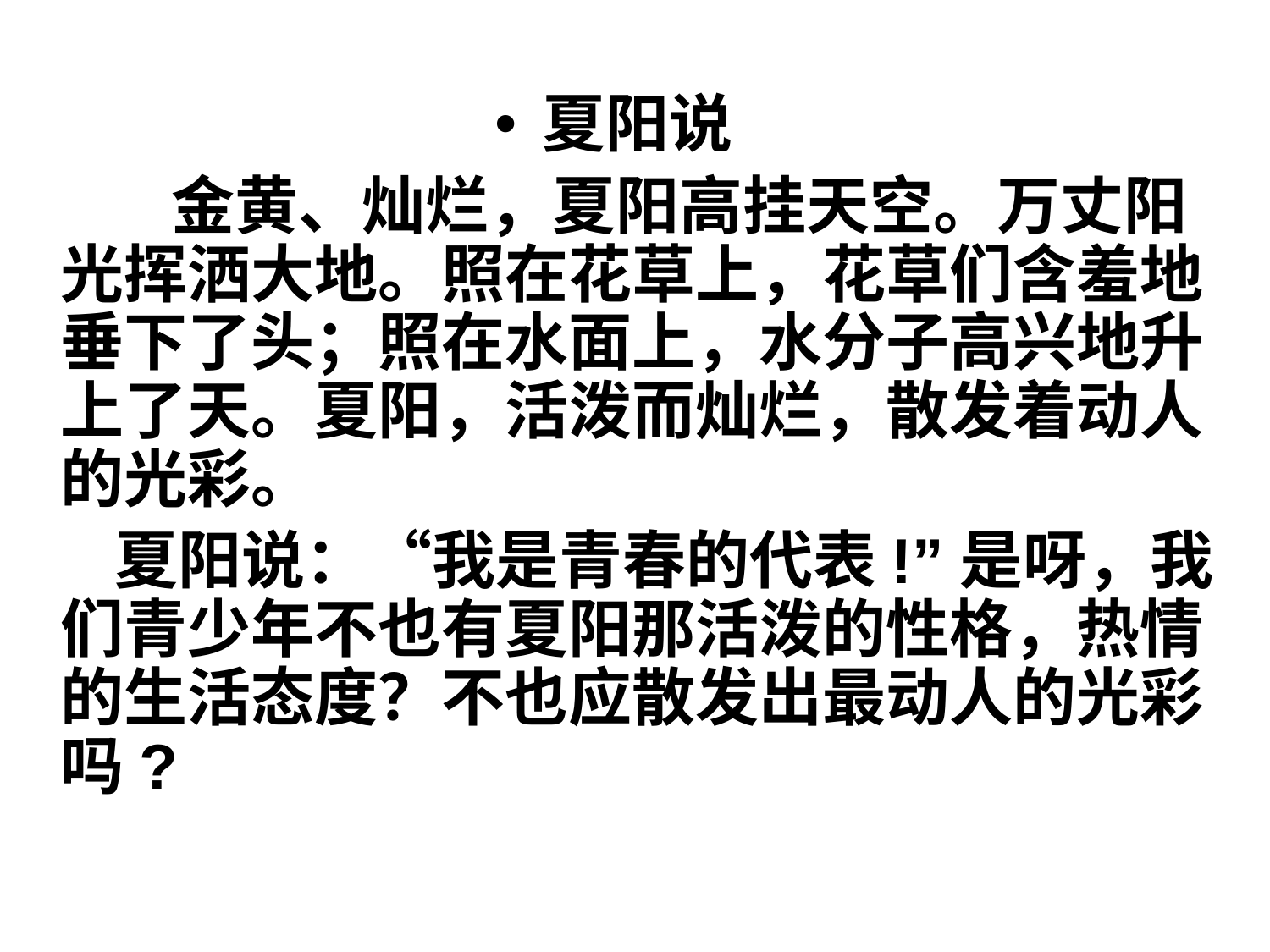

夏阳说
          金黄、灿烂，夏阳高挂天空。万丈阳光挥洒大地。照在花草上，花草们含羞地垂下了头；照在水面上，水分子高兴地升上了天。夏阳，活泼而灿烂，散发着动人的光彩。
      夏阳说：“我是青春的代表!”是呀，我们青少年不也有夏阳那活泼的性格，热情的生活态度？不也应散发出最动人的光彩吗?